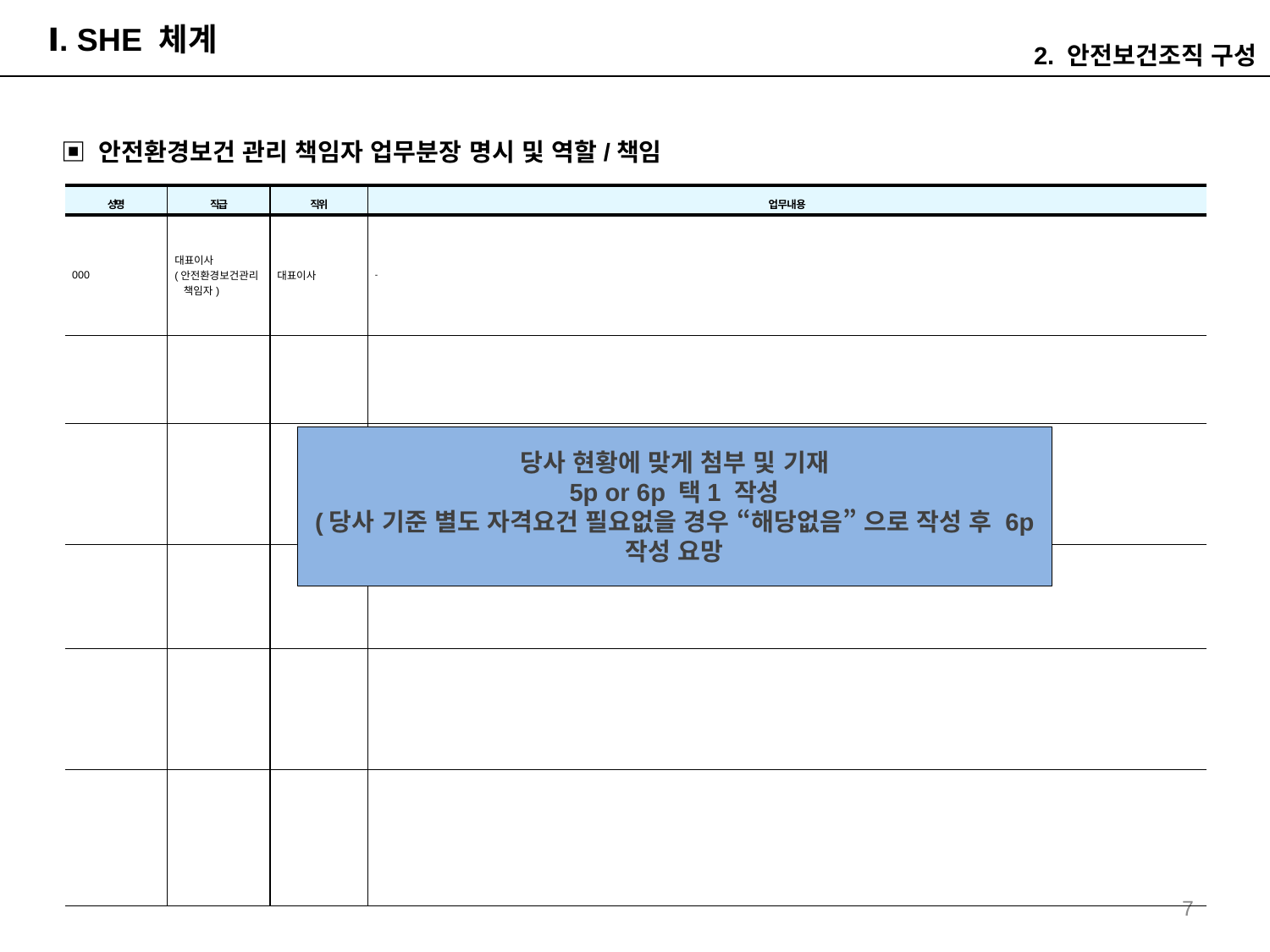

# Ⅰ. SHE 체계
2. 안전보건조직 구성
▣ 안전환경보건 관리 책임자 업무분장 명시 및 역할/책임
| 성명 | 직급 | 직위 | 업 무 내 용 |
| --- | --- | --- | --- |
| 000 | 대표이사 (안전환경보건관리 책임자) | 대표이사 | - |
|  |  |  |  |
|  |  |  |  |
|  |  |  |  |
|  |  |  |  |
|  |  |  |  |
당사 현황에 맞게 첨부 및 기재
5p or 6p 택1 작성
(당사 기준 별도 자격요건 필요없을 경우 “해당없음” 으로 작성 후 6p 작성 요망
7